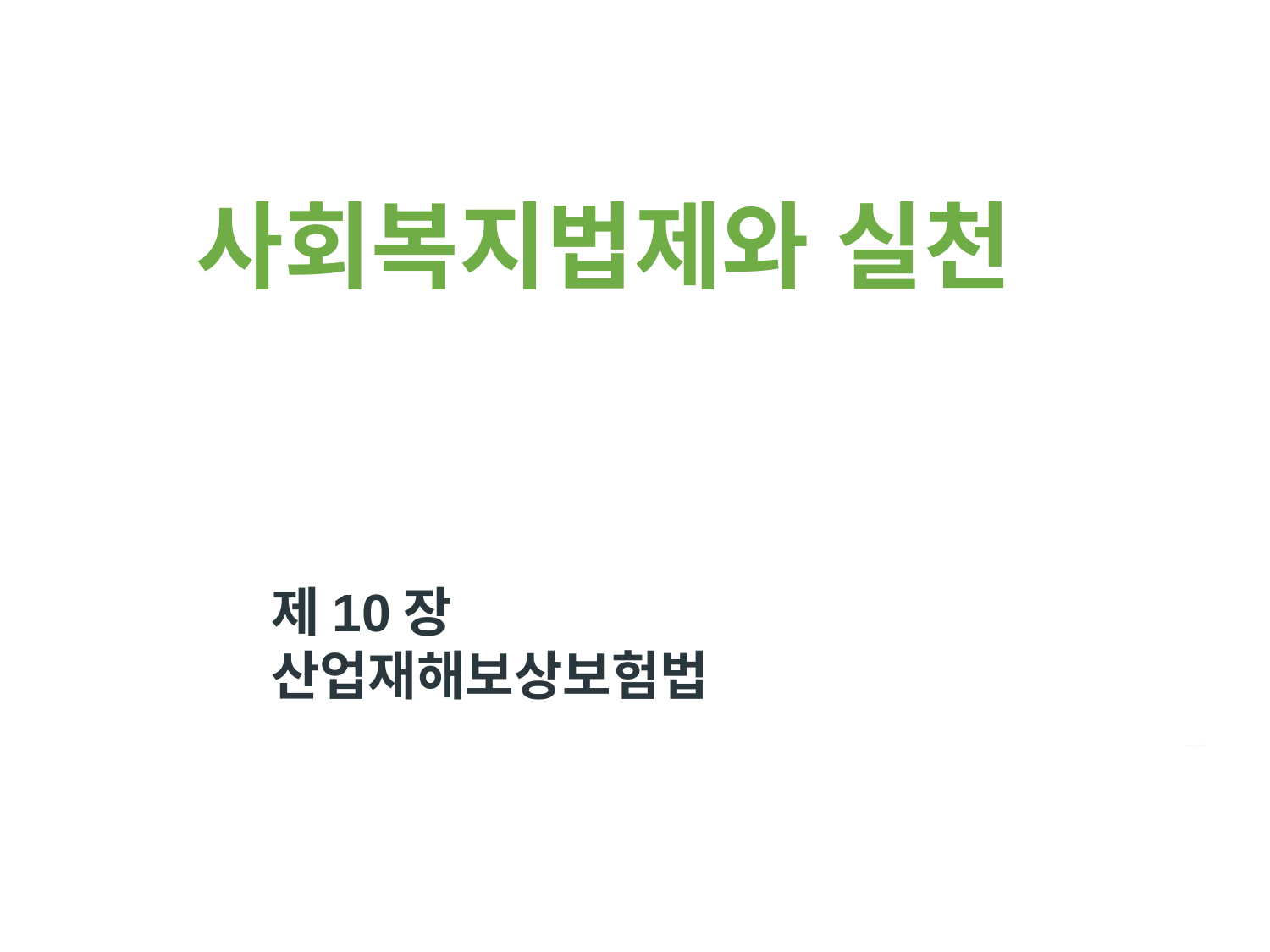

사회복지법제와 실천
제10장
산업재해보상보험법
사회복지법제와 실천(사회복지법제론)